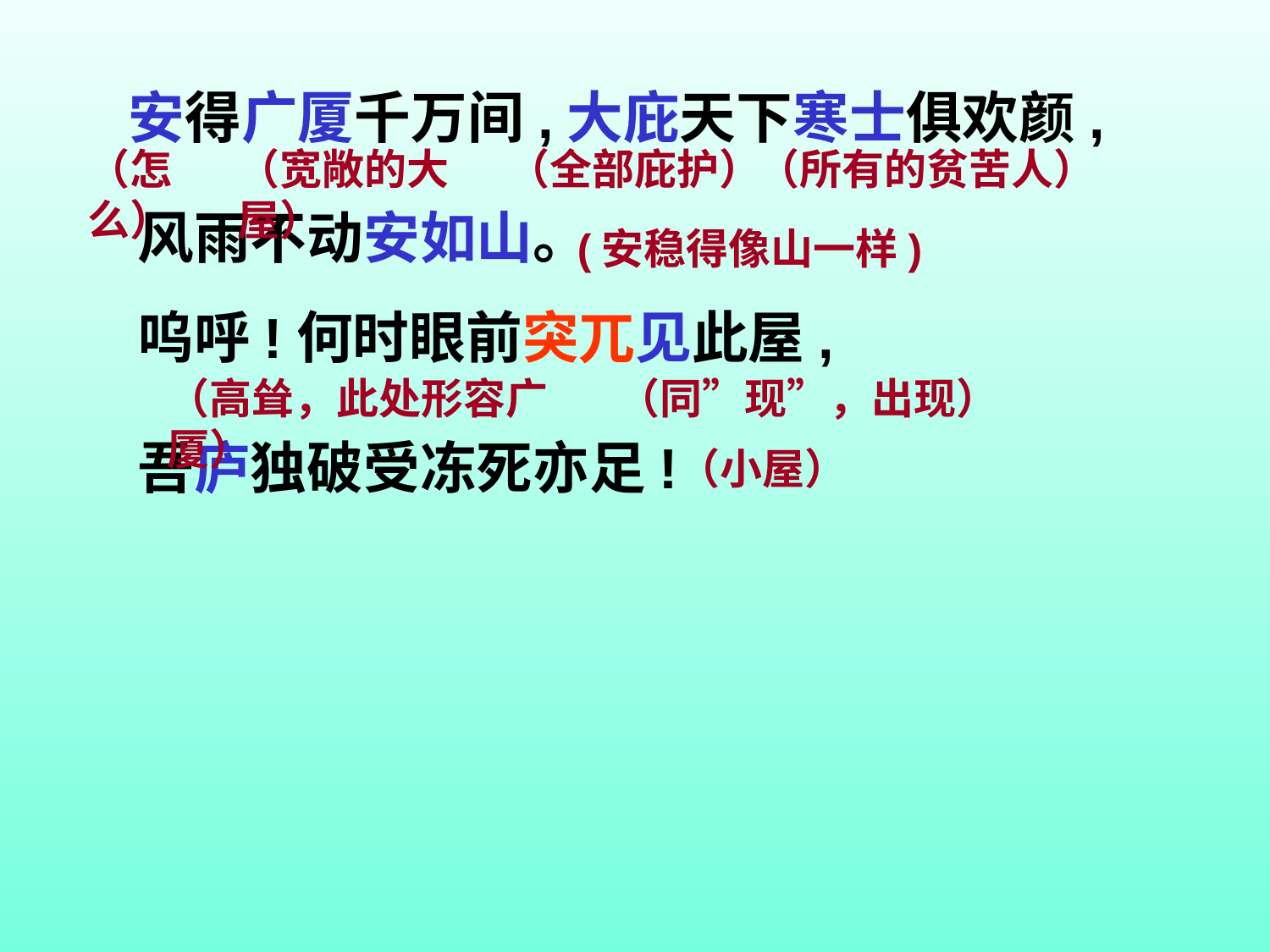

# 安得广厦千万间,大庇天下寒士俱欢颜,
（怎么）
（宽敞的大屋）
（全部庇护）
（所有的贫苦人）
风雨不动安如山。
(安稳得像山一样)
呜呼!何时眼前突兀见此屋,
（高耸，此处形容广厦）
（同”现”，出现）
吾庐独破受冻死亦足!
（小屋）